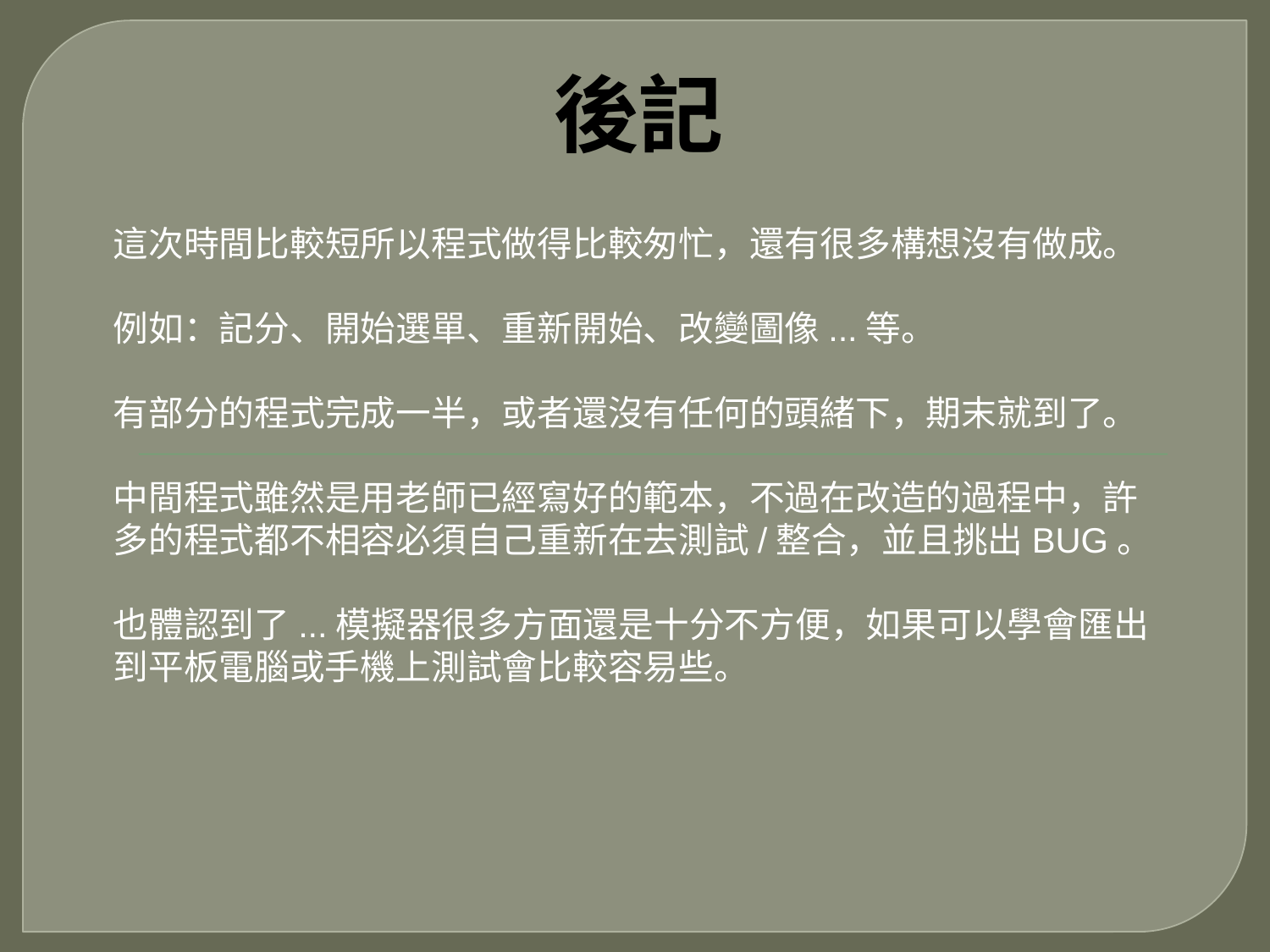

# 後記
這次時間比較短所以程式做得比較匆忙，還有很多構想沒有做成。

例如：記分、開始選單、重新開始、改變圖像...等。

有部分的程式完成一半，或者還沒有任何的頭緒下，期末就到了。

中間程式雖然是用老師已經寫好的範本，不過在改造的過程中，許多的程式都不相容必須自己重新在去測試/整合，並且挑出BUG。

也體認到了...模擬器很多方面還是十分不方便，如果可以學會匯出到平板電腦或手機上測試會比較容易些。